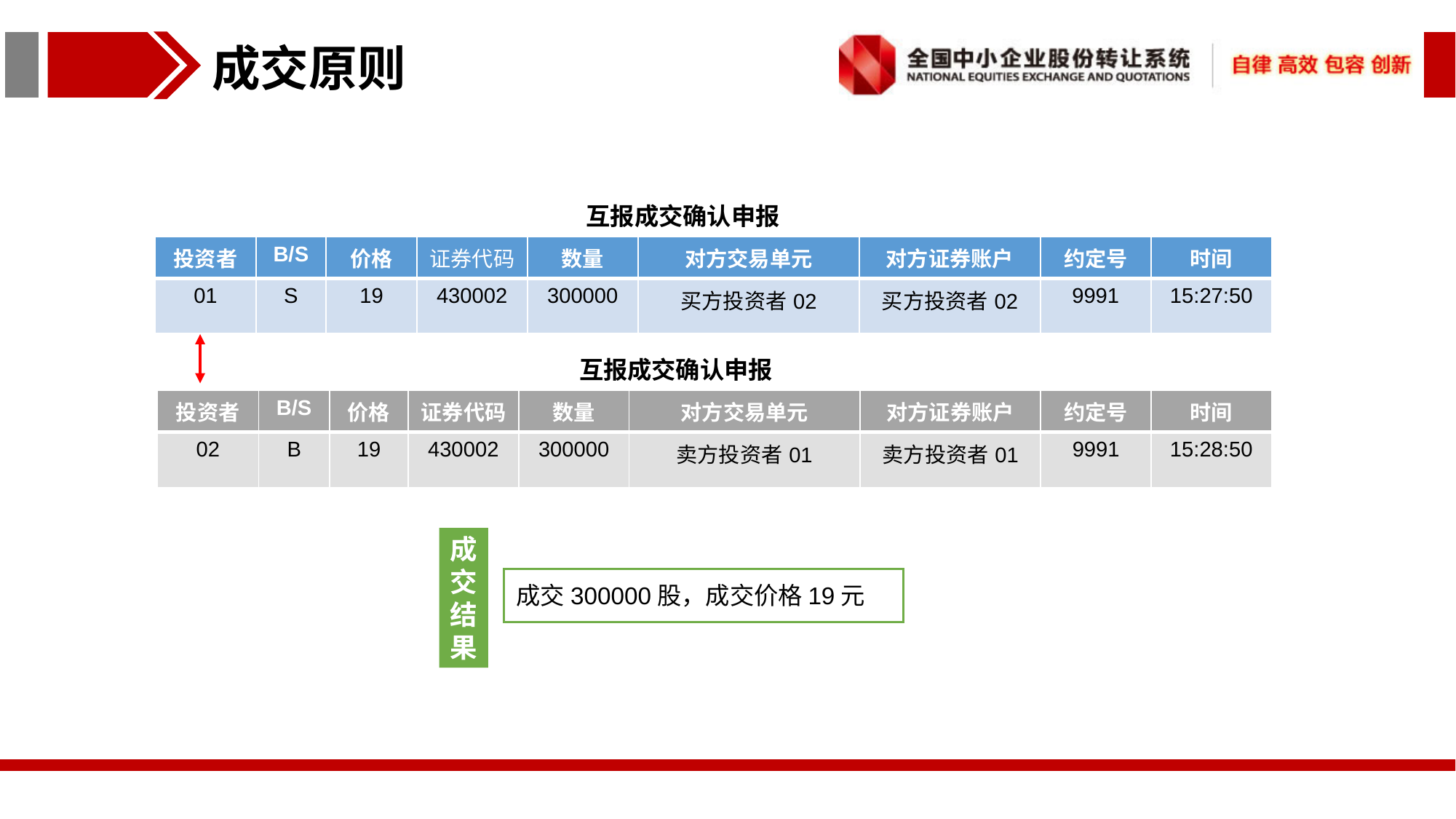

成交原则
互报成交确认申报

| 投资者 | B/S | 价格 | 证券代码 | 数量 | 对方交易单元 | 对方证券账户 | 约定号 | 时间 |
| --- | --- | --- | --- | --- | --- | --- | --- | --- |
| 01 | S | 19 | 430002 | 300000 | 买方投资者02 | 买方投资者02 | 9991 | 15:27:50 |
互报成交确认申报

| 投资者 | B/S | 价格 | 证券代码 | 数量 | 对方交易单元 | 对方证券账户 | 约定号 | 时间 |
| --- | --- | --- | --- | --- | --- | --- | --- | --- |
| 02 | B | 19 | 430002 | 300000 | 卖方投资者01 | 卖方投资者01 | 9991 | 15:28:50 |
成交结果

成交300000股，成交价格19元

68